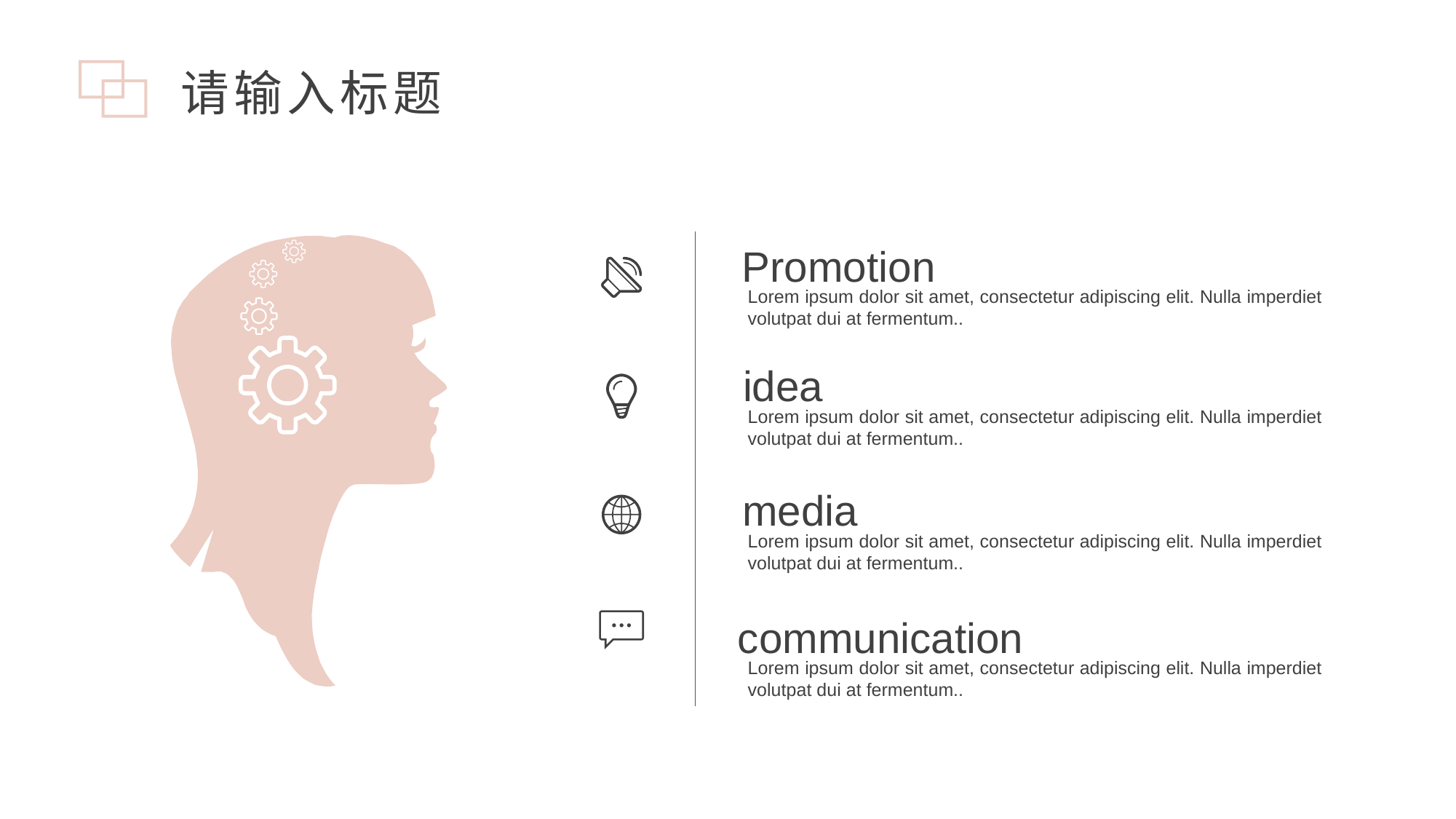

请输入标题

Promotion

Lorem ipsum dolor sit amet, consectetur adipiscing elit. Nulla imperdiet volutpat dui at fermentum..

idea

Lorem ipsum dolor sit amet, consectetur adipiscing elit. Nulla imperdiet volutpat dui at fermentum..
media

Lorem ipsum dolor sit amet, consectetur adipiscing elit. Nulla imperdiet volutpat dui at fermentum..
communication

Lorem ipsum dolor sit amet, consectetur adipiscing elit. Nulla imperdiet volutpat dui at fermentum..